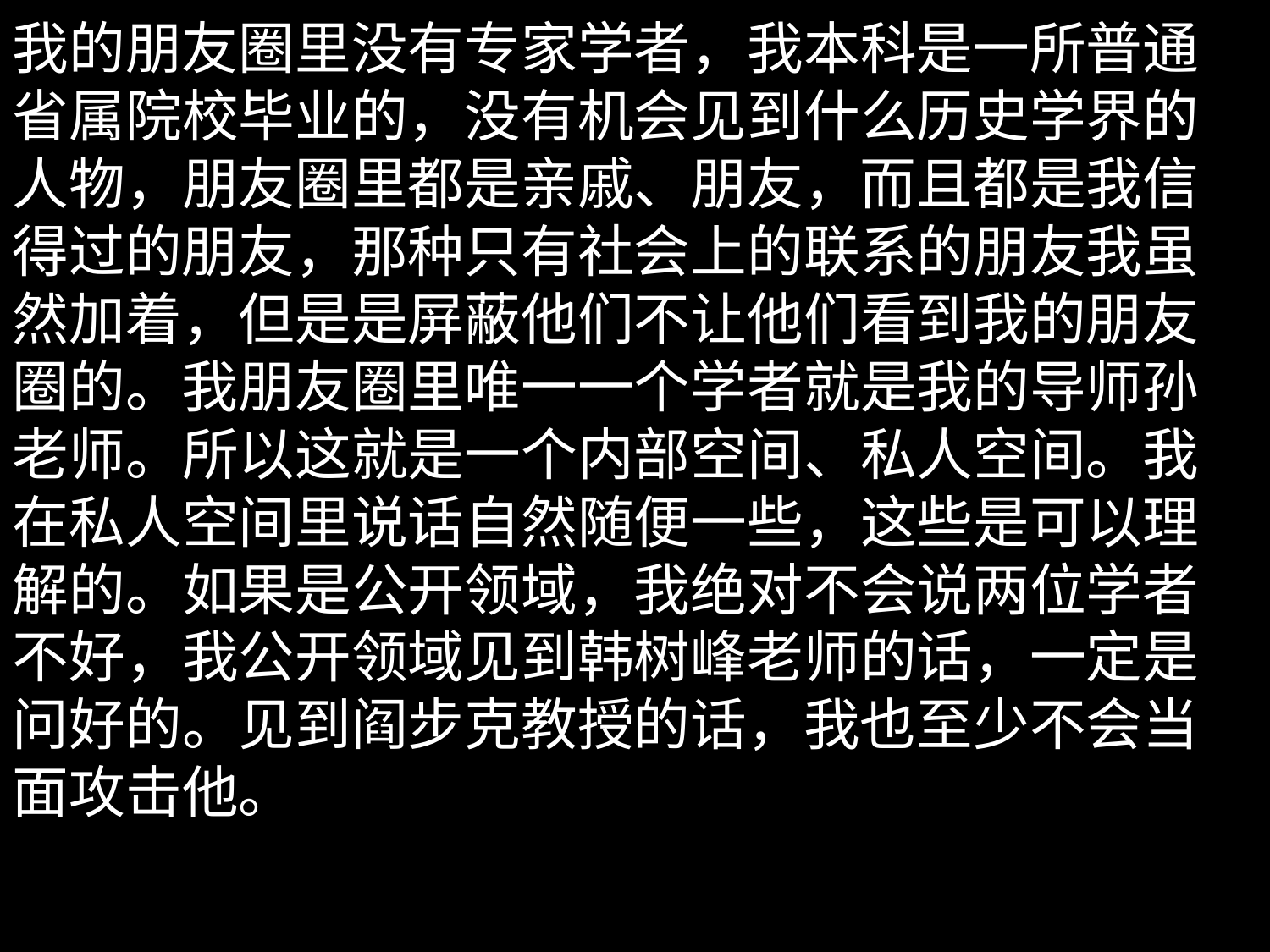

我的朋友圈里没有专家学者，我本科是一所普通省属院校毕业的，没有机会见到什么历史学界的人物，朋友圈里都是亲戚、朋友，而且都是我信得过的朋友，那种只有社会上的联系的朋友我虽然加着，但是是屏蔽他们不让他们看到我的朋友圈的。我朋友圈里唯一一个学者就是我的导师孙老师。所以这就是一个内部空间、私人空间。我在私人空间里说话自然随便一些，这些是可以理解的。如果是公开领域，我绝对不会说两位学者不好，我公开领域见到韩树峰老师的话，一定是问好的。见到阎步克教授的话，我也至少不会当面攻击他。